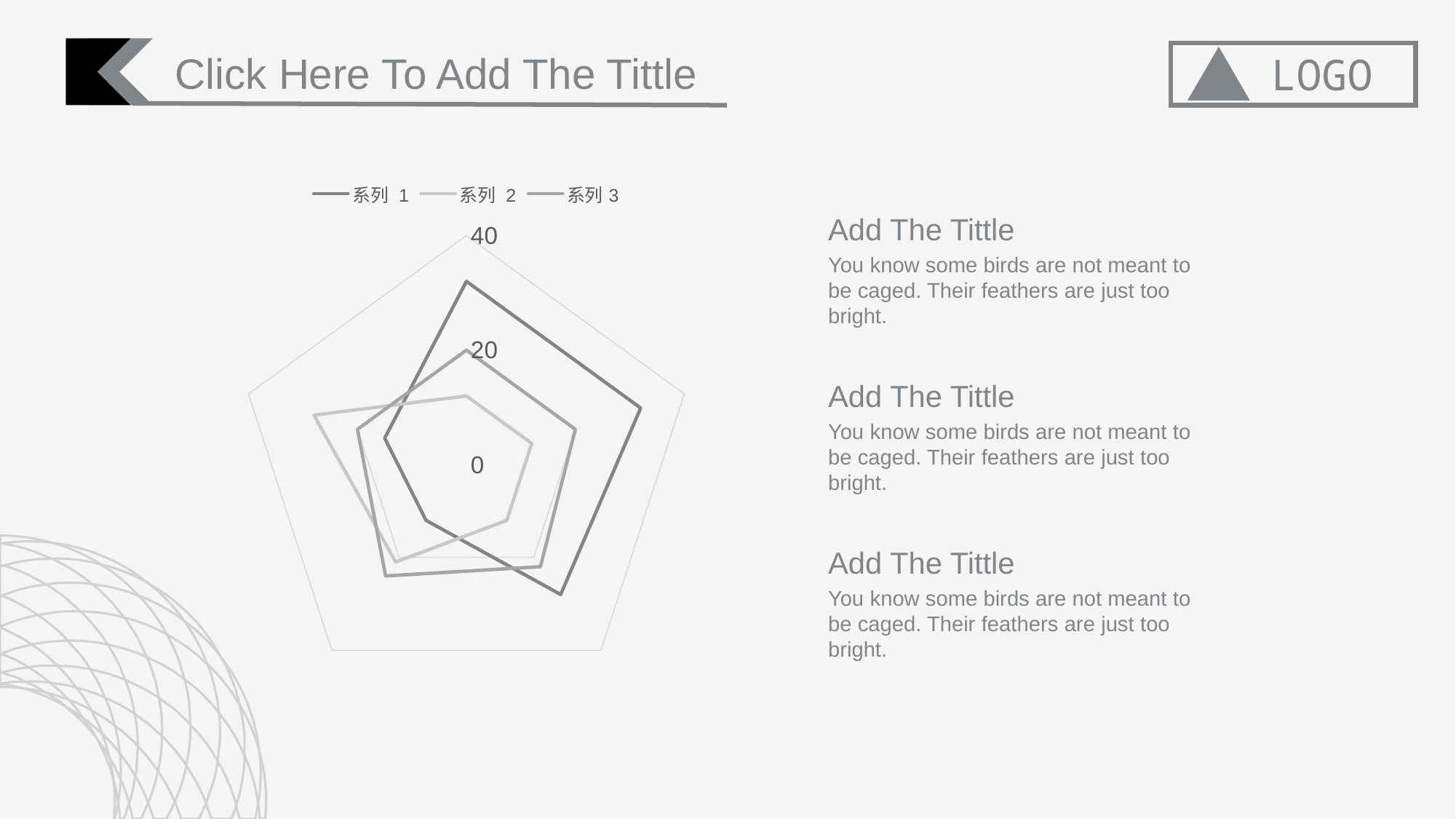

Click Here To Add The Tittle

LOGO

### Chart

| Category | 系列 1 | 系列 2 | 系列3 |
|---|---|---|---|
| 37261 | 32.0 | 12.0 | 20.0 |
| 37262 | 32.0 | 12.0 | 20.0 |
| 37263 | 28.0 | 12.0 | 22.0 |
| 37264 | 12.0 | 21.0 | 24.0 |
| 37265 | 15.0 | 28.0 | 20.0 |
Add The Tittle
You know some birds are not meant to be caged. Their feathers are just too bright.
Add The Tittle
You know some birds are not meant to be caged. Their feathers are just too bright.

Add The Tittle
You know some birds are not meant to be caged. Their feathers are just too bright.